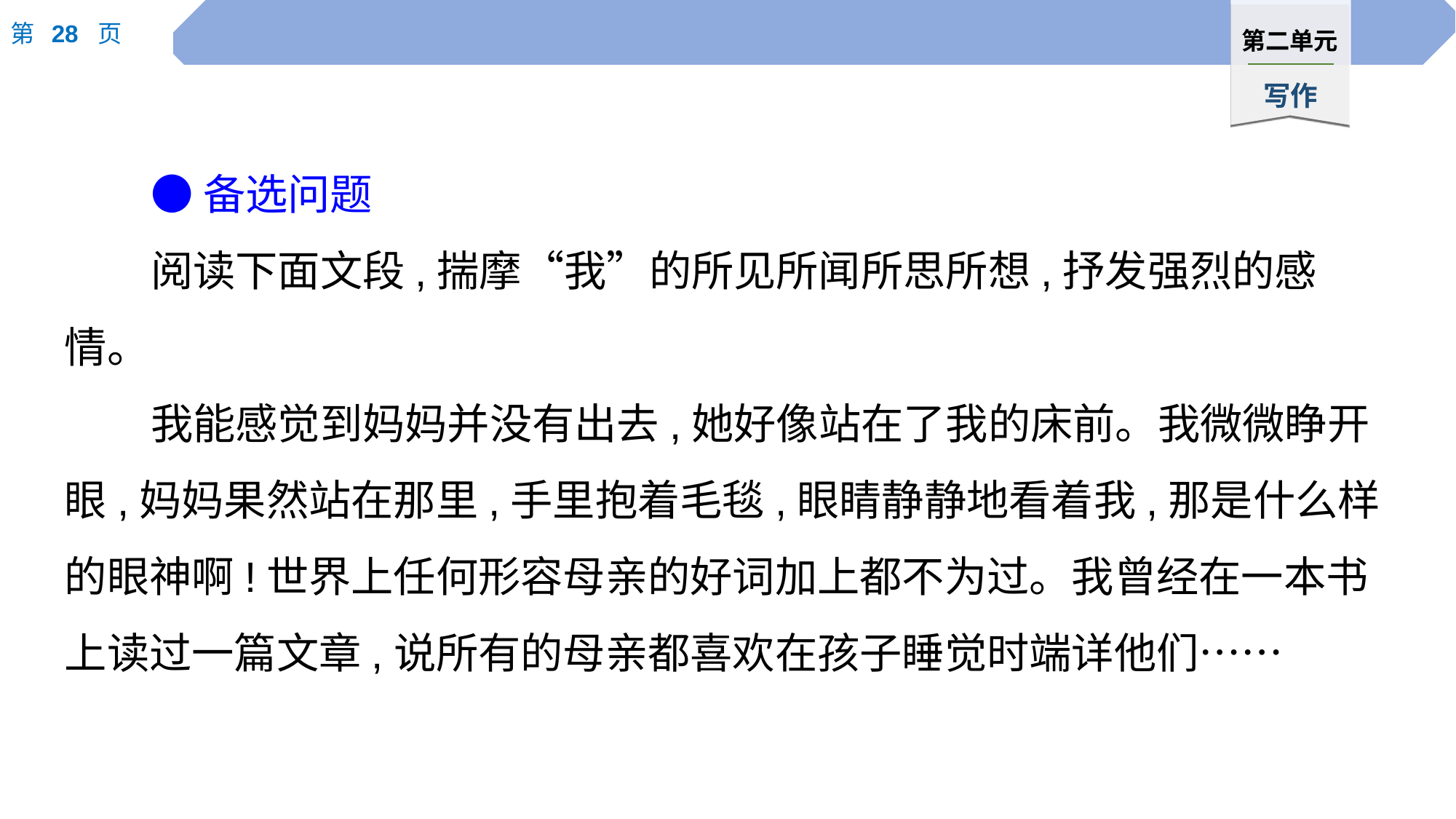

●备选问题
阅读下面文段,揣摩“我”的所见所闻所思所想,抒发强烈的感情。
我能感觉到妈妈并没有出去,她好像站在了我的床前。我微微睁开眼,妈妈果然站在那里,手里抱着毛毯,眼睛静静地看着我,那是什么样的眼神啊!世界上任何形容母亲的好词加上都不为过。我曾经在一本书上读过一篇文章,说所有的母亲都喜欢在孩子睡觉时端详他们……